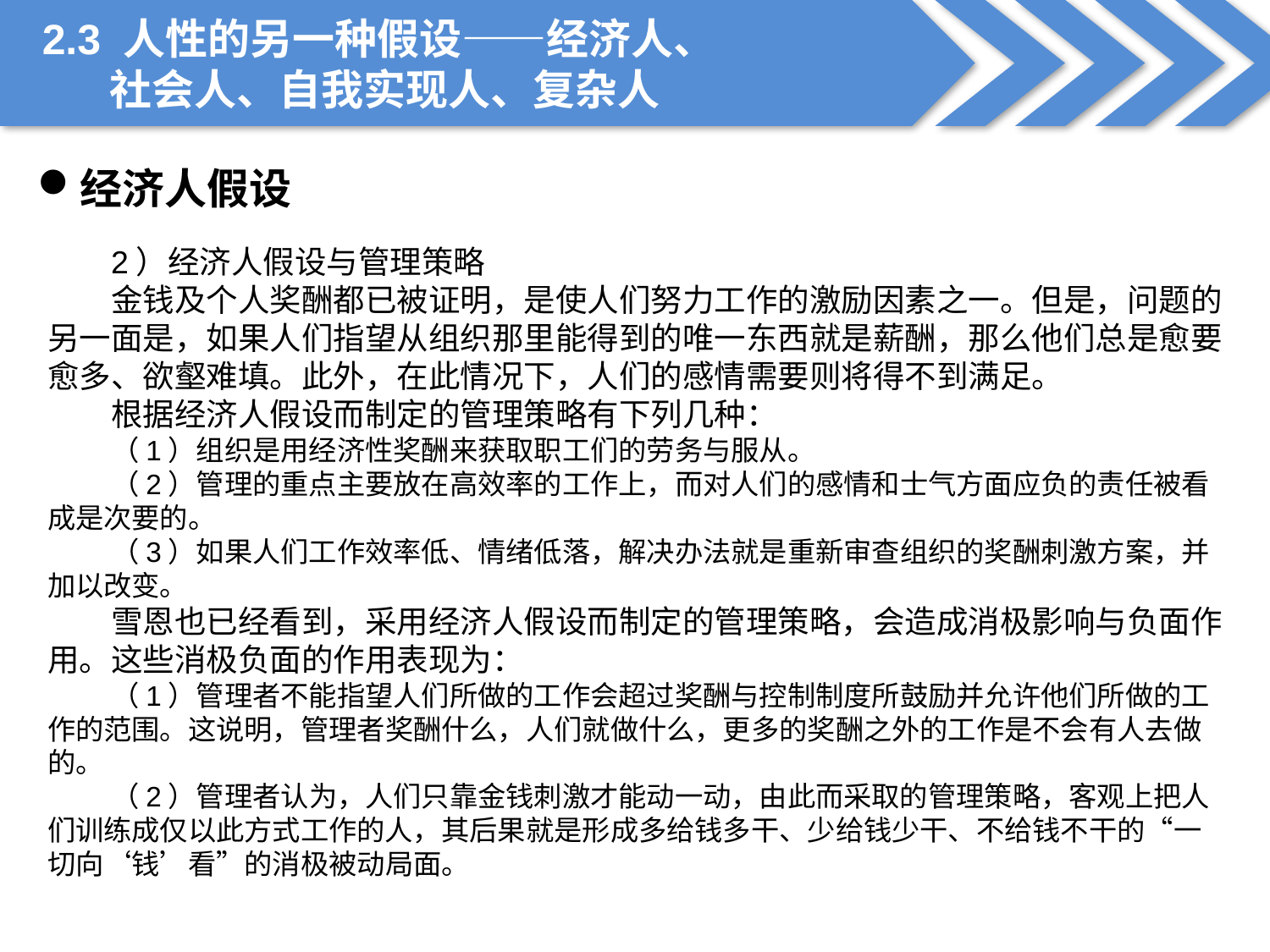

2.3 人性的另一种假设——经济人、
      社会人、自我实现人、复杂人
经济人假设
2）经济人假设与管理策略
金钱及个人奖酬都已被证明，是使人们努力工作的激励因素之一。但是，问题的另一面是，如果人们指望从组织那里能得到的唯一东西就是薪酬，那么他们总是愈要愈多、欲壑难填。此外，在此情况下，人们的感情需要则将得不到满足。
根据经济人假设而制定的管理策略有下列几种：
（1）组织是用经济性奖酬来获取职工们的劳务与服从。
（2）管理的重点主要放在高效率的工作上，而对人们的感情和士气方面应负的责任被看成是次要的。
（3）如果人们工作效率低、情绪低落，解决办法就是重新审查组织的奖酬刺激方案，并加以改变。
雪恩也已经看到，采用经济人假设而制定的管理策略，会造成消极影响与负面作用。这些消极负面的作用表现为：
（1）管理者不能指望人们所做的工作会超过奖酬与控制制度所鼓励并允许他们所做的工作的范围。这说明，管理者奖酬什么，人们就做什么，更多的奖酬之外的工作是不会有人去做的。
（2）管理者认为，人们只靠金钱刺激才能动一动，由此而采取的管理策略，客观上把人们训练成仅以此方式工作的人，其后果就是形成多给钱多干、少给钱少干、不给钱不干的“一切向‘钱’看”的消极被动局面。